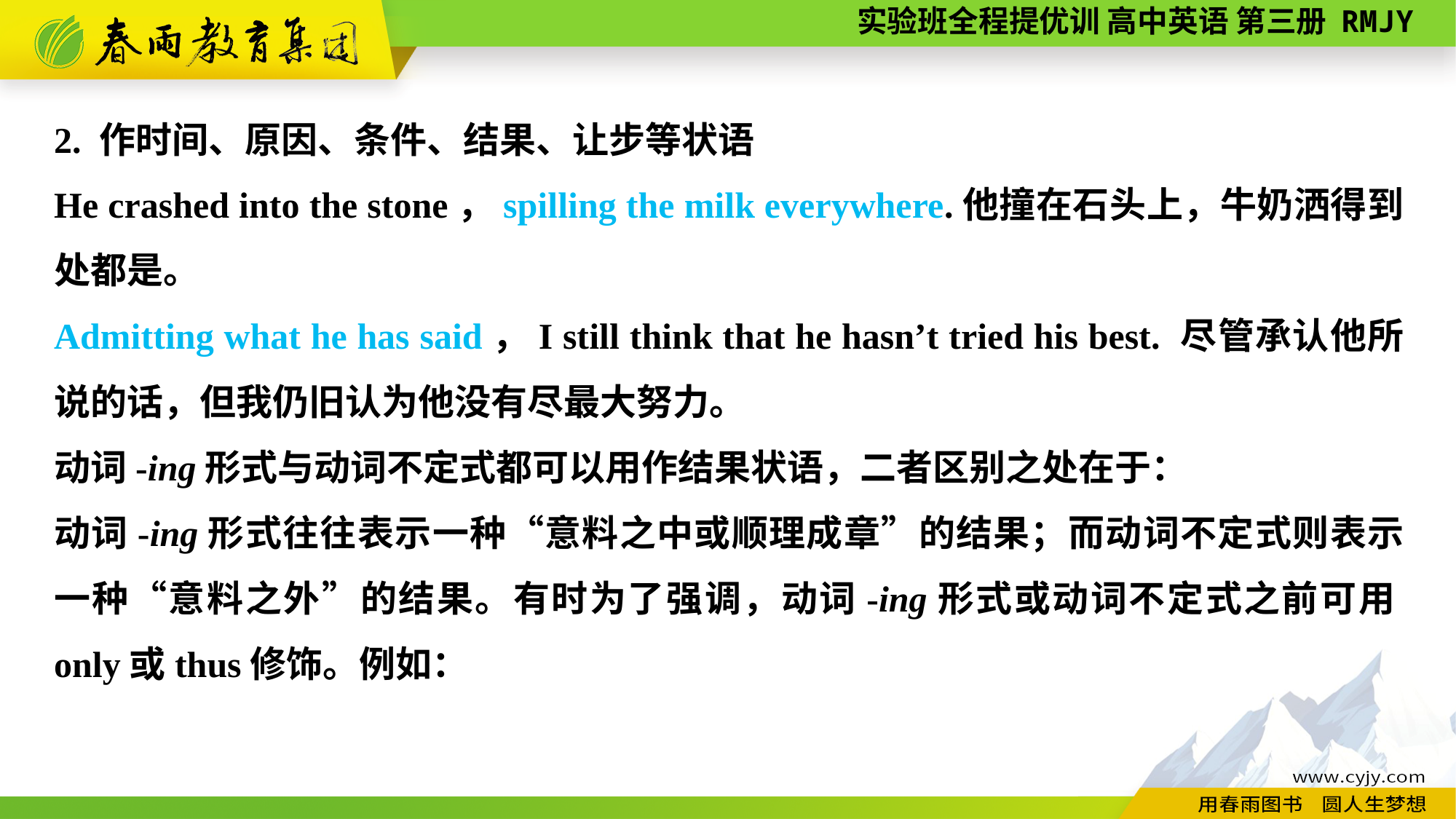

2. 作时间、原因、条件、结果、让步等状语
He crashed into the stone，spilling the milk everywhere.他撞在石头上，牛奶洒得到处都是。
Admitting what he has said，I still think that he hasn’t tried his best. 尽管承认他所说的话，但我仍旧认为他没有尽最大努力。
动词-ing形式与动词不定式都可以用作结果状语，二者区别之处在于：
动词-ing形式往往表示一种“意料之中或顺理成章”的结果；而动词不定式则表示一种“意料之外”的结果。有时为了强调，动词-ing形式或动词不定式之前可用only或thus修饰。例如：